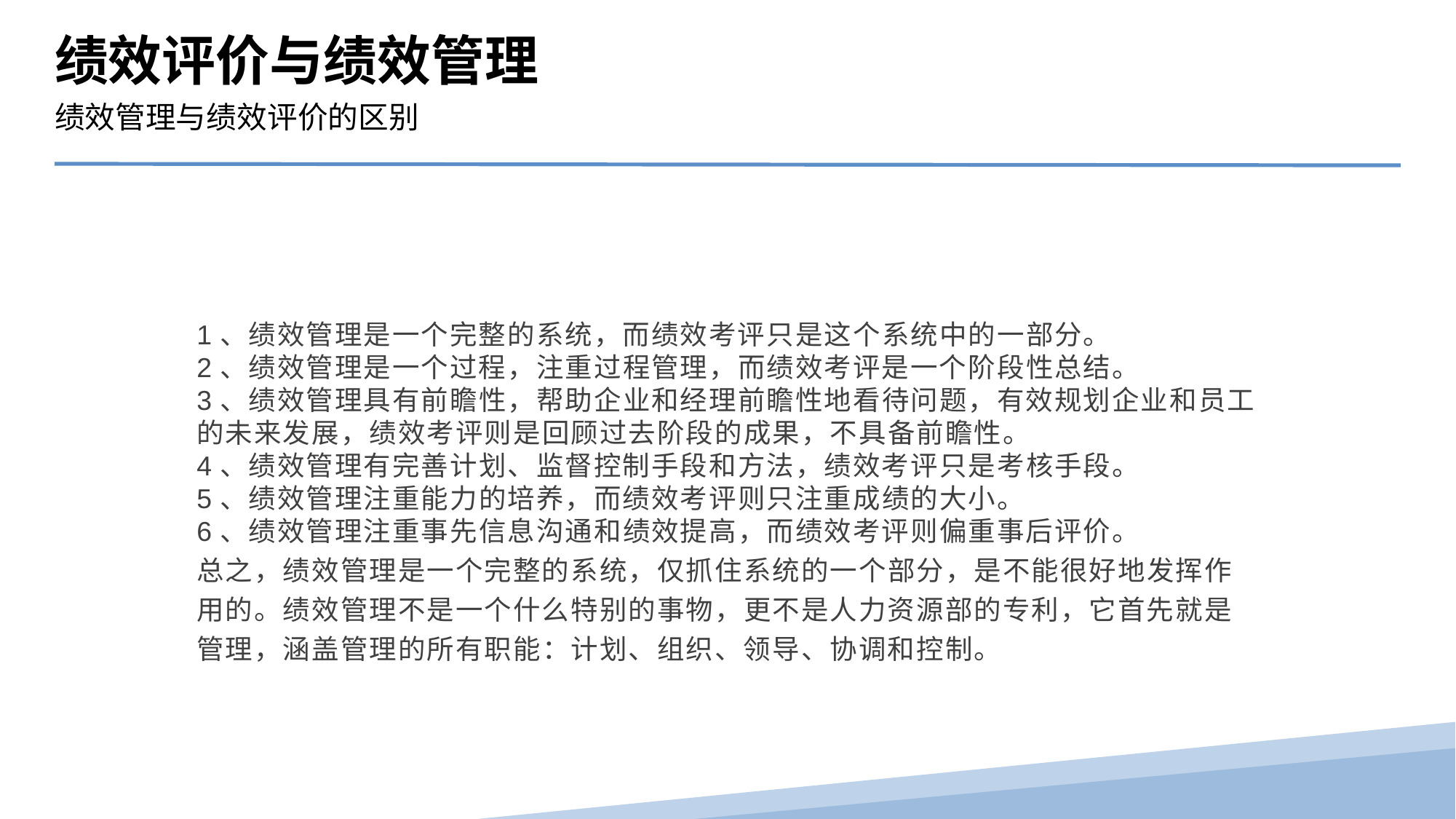

绩效评价与绩效管理
绩效管理与绩效评价的区别
1、绩效管理是一个完整的系统，而绩效考评只是这个系统中的一部分。
2、绩效管理是一个过程，注重过程管理，而绩效考评是一个阶段性总结。
3、绩效管理具有前瞻性，帮助企业和经理前瞻性地看待问题，有效规划企业和员工的未来发展，绩效考评则是回顾过去阶段的成果，不具备前瞻性。
4、绩效管理有完善计划、监督控制手段和方法，绩效考评只是考核手段。
5、绩效管理注重能力的培养，而绩效考评则只注重成绩的大小。
6、绩效管理注重事先信息沟通和绩效提高，而绩效考评则偏重事后评价。
总之，绩效管理是一个完整的系统，仅抓住系统的一个部分，是不能很好地发挥作用的。绩效管理不是一个什么特别的事物，更不是人力资源部的专利，它首先就是管理，涵盖管理的所有职能：计划、组织、领导、协调和控制。